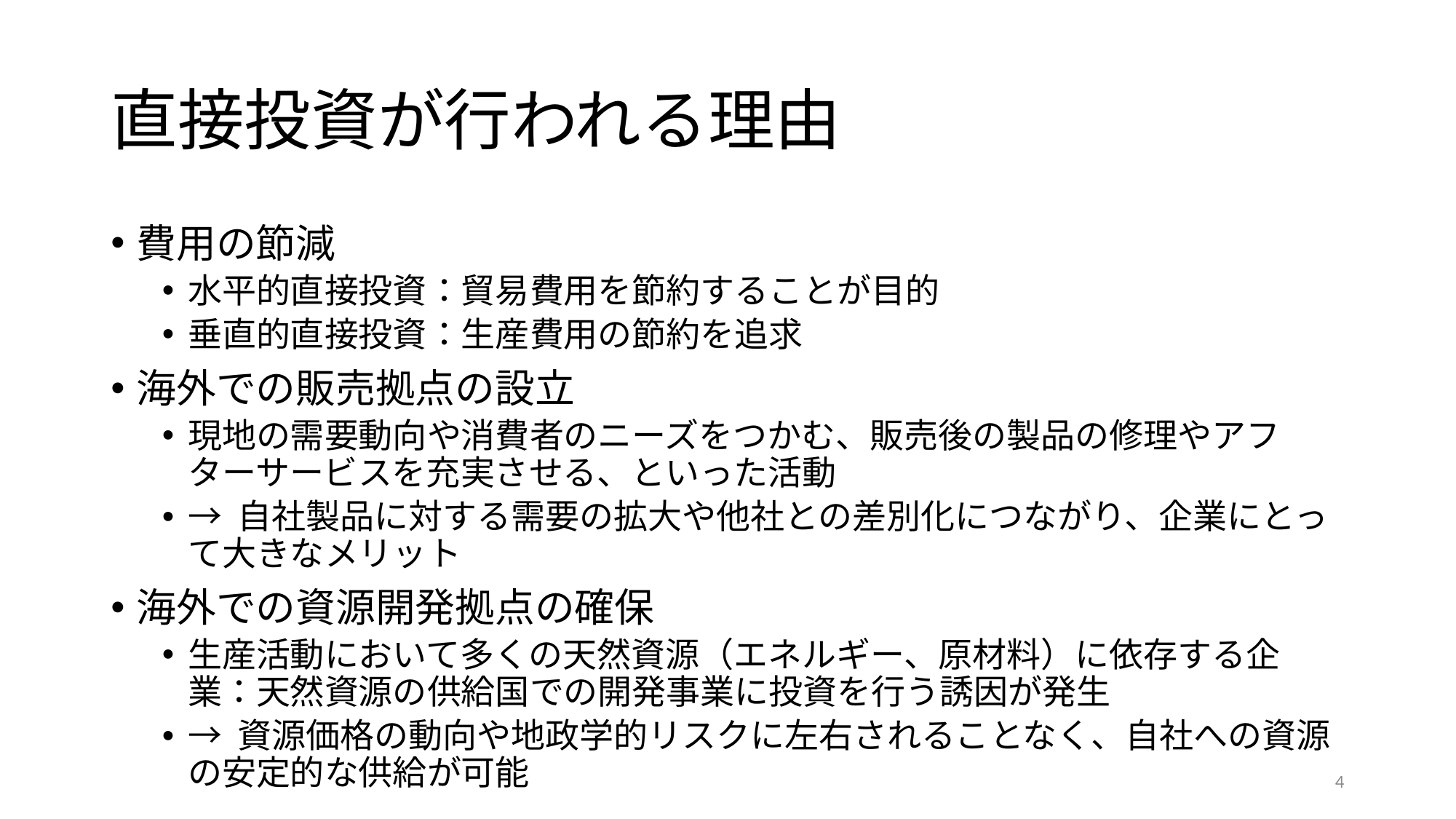

# 直接投資が行われる理由
費用の節減
水平的直接投資：貿易費用を節約することが目的
垂直的直接投資：生産費用の節約を追求
海外での販売拠点の設立
現地の需要動向や消費者のニーズをつかむ、販売後の製品の修理やアフターサービスを充実させる、といった活動
→ 自社製品に対する需要の拡大や他社との差別化につながり、企業にとって大きなメリット
海外での資源開発拠点の確保
生産活動において多くの天然資源（エネルギー、原材料）に依存する企業：天然資源の供給国での開発事業に投資を行う誘因が発生
→ 資源価格の動向や地政学的リスクに左右されることなく、自社への資源の安定的な供給が可能
4